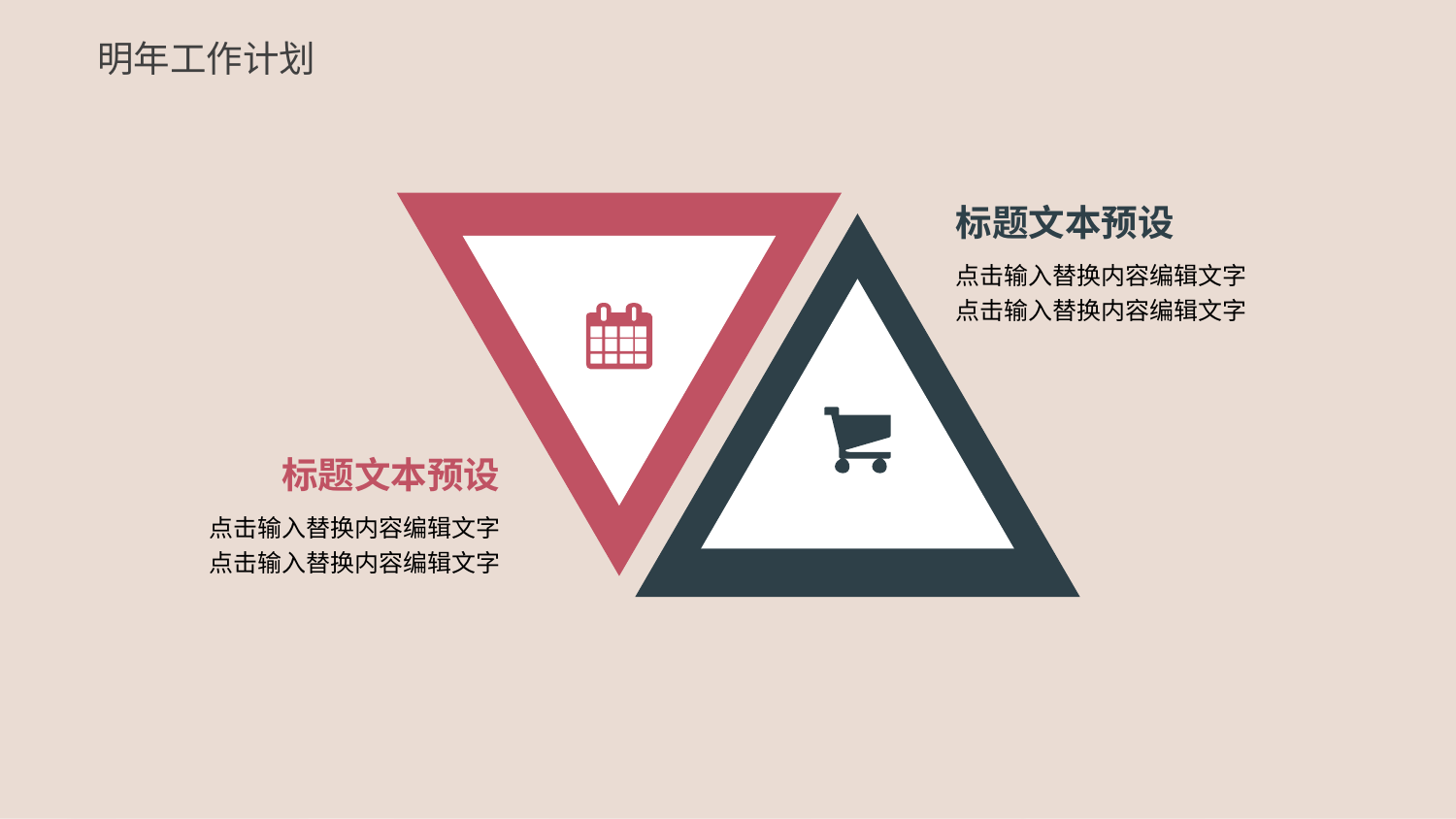

明年工作计划

标题文本预设
点击输入替换内容编辑文字
点击输入替换内容编辑文字
标题文本预设
点击输入替换内容编辑文字
点击输入替换内容编辑文字